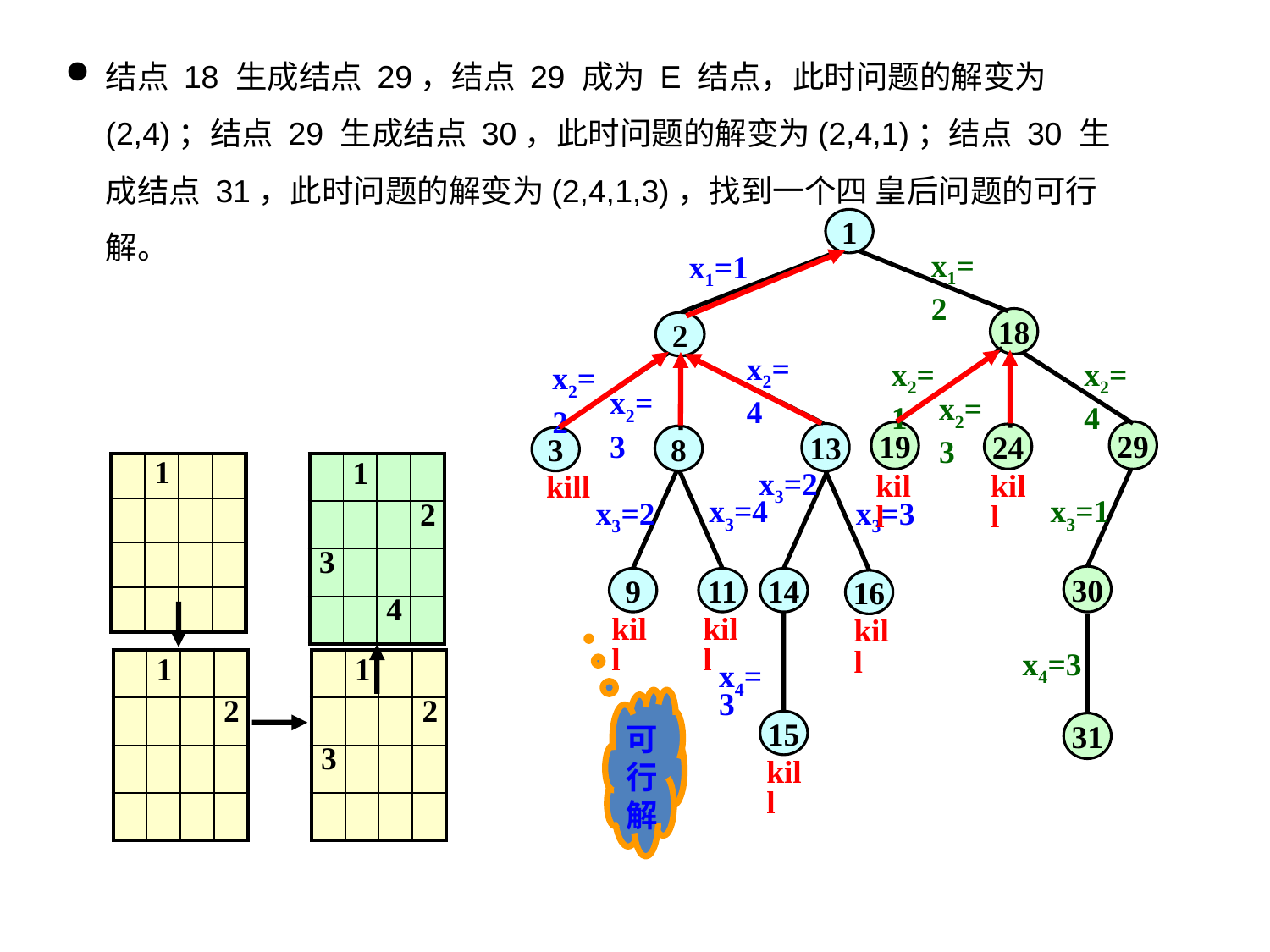

结点 18 生成结点 29，结点 29 成为 E 结点，此时问题的解变为(2,4)；结点 29 生成结点 30，此时问题的解变为(2,4,1)；结点 30 生成结点 31，此时问题的解变为(2,4,1,3)，找到一个四 皇后问题的可行解。
1
x1=1

2
x2= 4

13

x2= 2
3

x2= 3
8

x3=2

14
kill

x3=4
11

x3=2
9

x3=3
16
kill
kill
kill

x4=3
15
kill
x1= 2

18

x2= 1

19

x2= 3
24
kill
kill
x2= 4

29
|  | 1 |  |  |
| --- | --- | --- | --- |
|  |  |  |  |
|  |  |  |  |
|  |  |  |  |
|  | 1 |  |  |
| --- | --- | --- | --- |
|  |  |  | 2 |
| 3 |  |  |  |
|  |  | 4 |  |

x3=1
30

x4=3
31

|  | 1 |  |  |
| --- | --- | --- | --- |
|  |  |  | 2 |
|  |  |  |  |
|  |  |  |  |
|  | 1 |  |  |
| --- | --- | --- | --- |
|  |  |  | 2 |
| 3 |  |  |  |
|  |  |  |  |
可行解